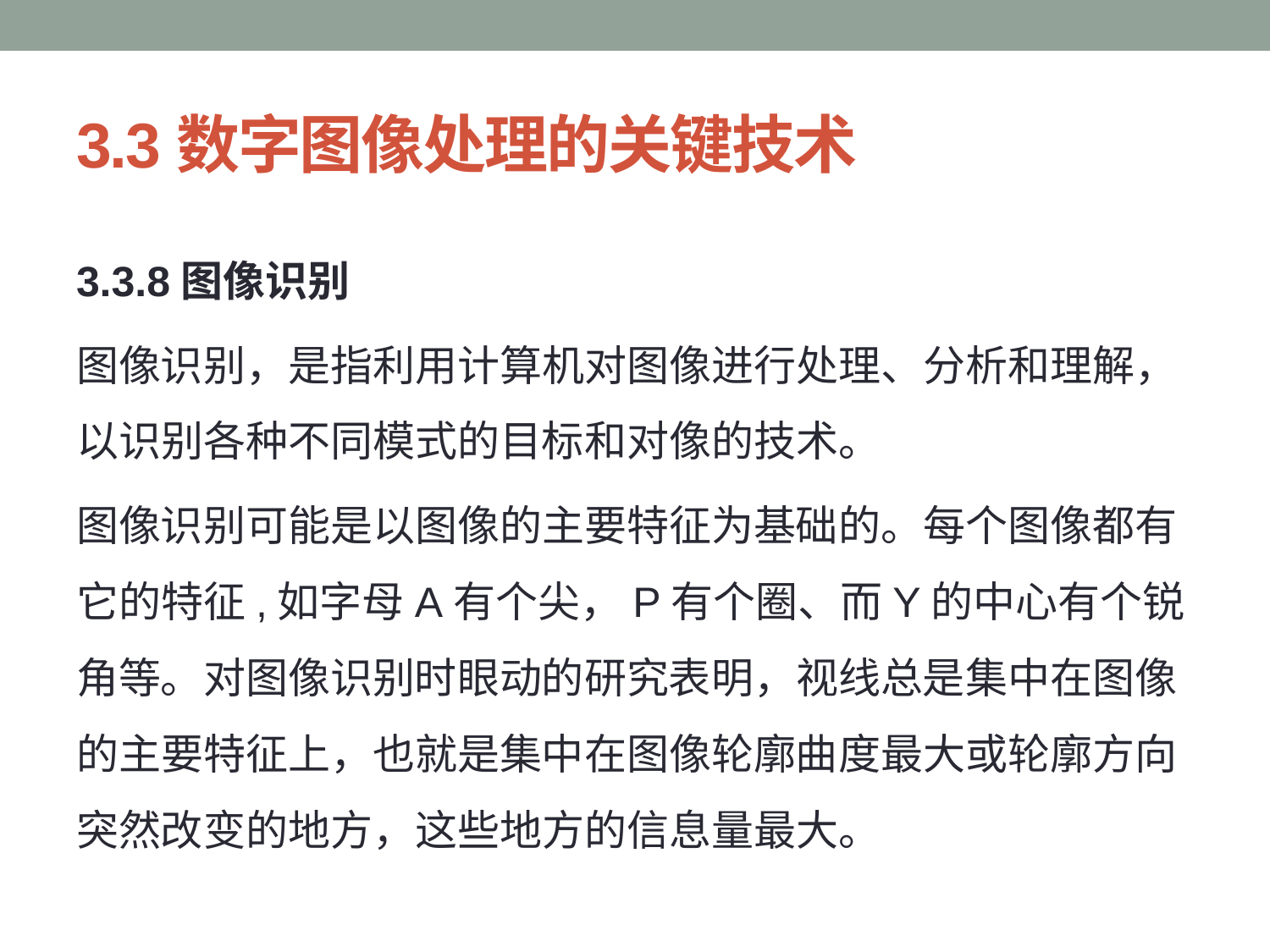

# 3.3数字图像处理的关键技术
3.3.8图像识别
图像识别，是指利用计算机对图像进行处理、分析和理解，以识别各种不同模式的目标和对像的技术。
图像识别可能是以图像的主要特征为基础的。每个图像都有它的特征,如字母A有个尖，P有个圈、而Y的中心有个锐角等。对图像识别时眼动的研究表明，视线总是集中在图像的主要特征上，也就是集中在图像轮廓曲度最大或轮廓方向突然改变的地方，这些地方的信息量最大。